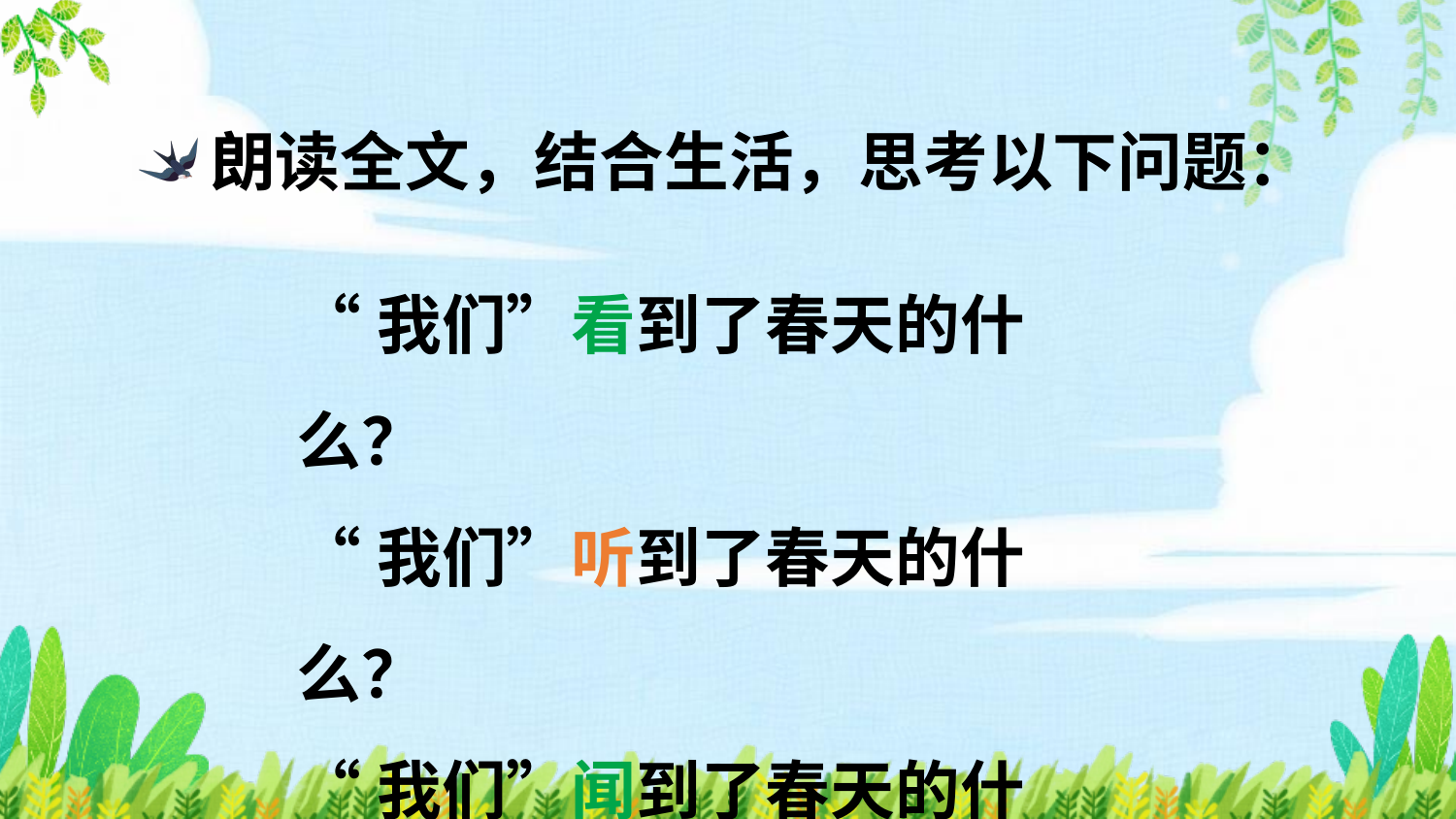

朗读全文，结合生活，思考以下问题：
“我们”看到了春天的什么？
“我们”听到了春天的什么？
“我们”闻到了春天的什么？
“我们”触到了春天的什么？